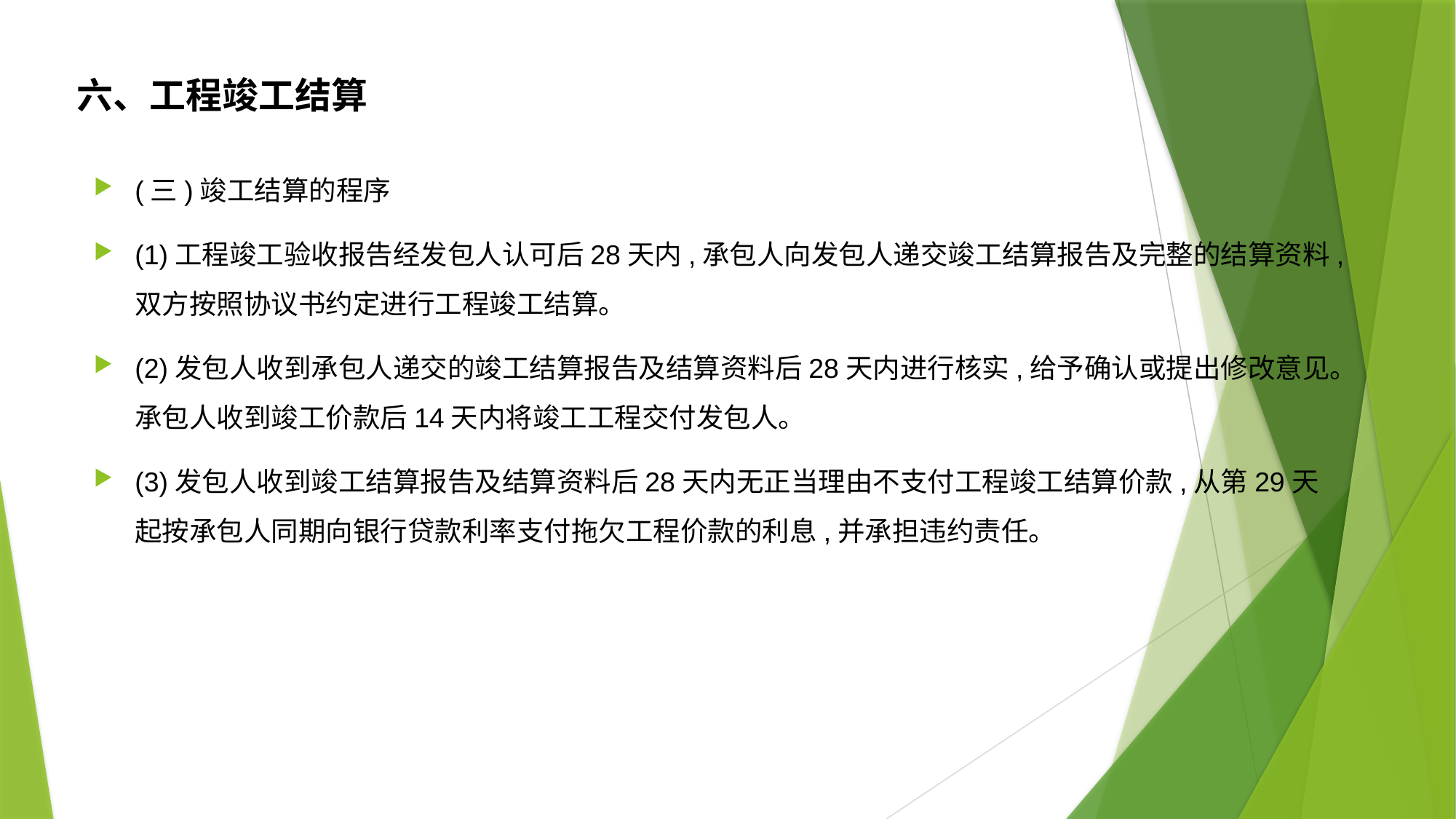

六、工程竣工结算
(三)竣工结算的程序
(1)工程竣工验收报告经发包人认可后28天内,承包人向发包人递交竣工结算报告及完整的结算资料,双方按照协议书约定进行工程竣工结算。
(2)发包人收到承包人递交的竣工结算报告及结算资料后28天内进行核实,给予确认或提出修改意见。承包人收到竣工价款后14天内将竣工工程交付发包人。
(3)发包人收到竣工结算报告及结算资料后28天内无正当理由不支付工程竣工结算价款,从第29天起按承包人同期向银行贷款利率支付拖欠工程价款的利息,并承担违约责任。